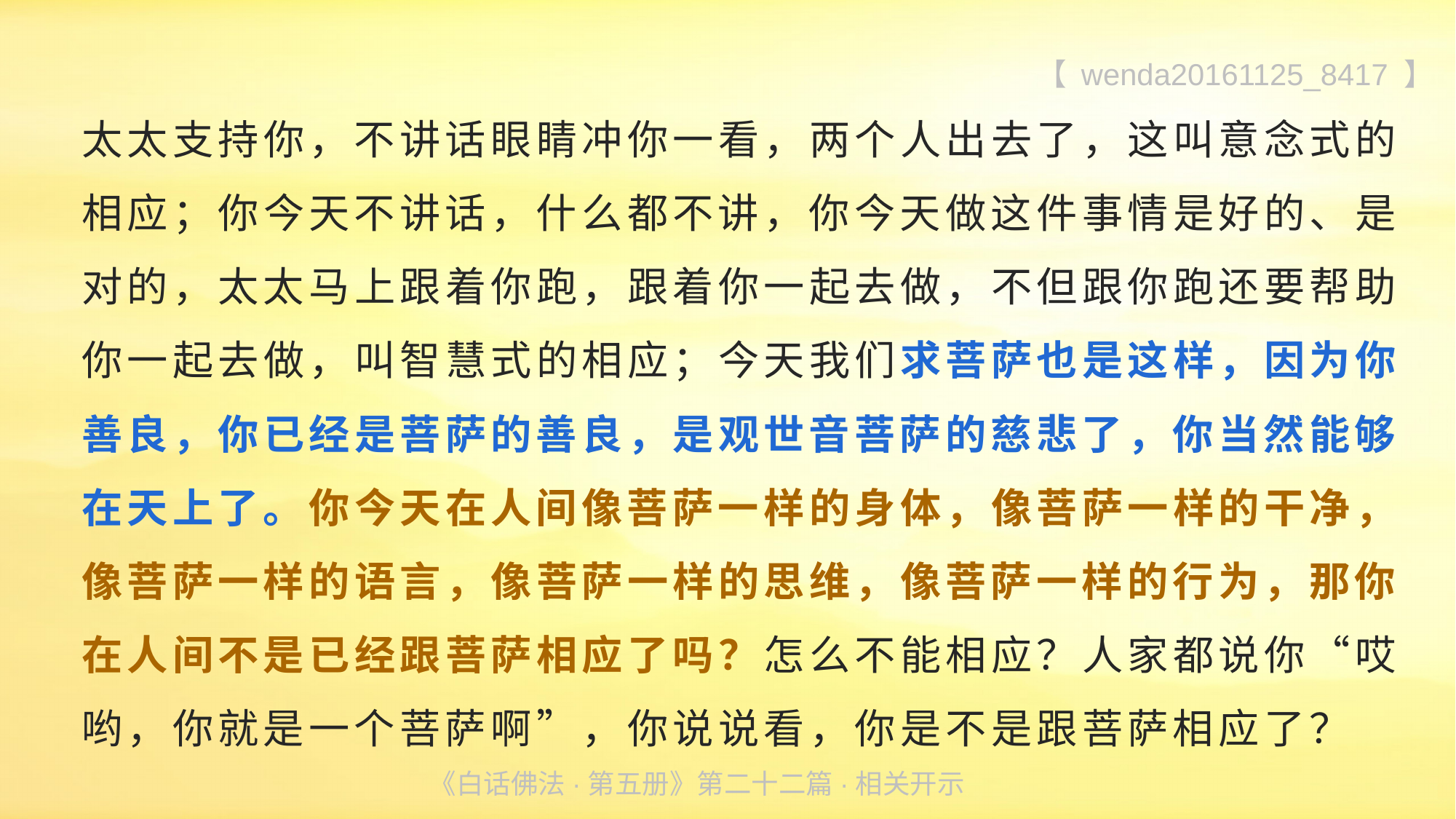

【 wenda20161125_8417 】
太太支持你，不讲话眼睛冲你一看，两个人出去了，这叫意念式的相应；你今天不讲话，什么都不讲，你今天做这件事情是好的、是对的，太太马上跟着你跑，跟着你一起去做，不但跟你跑还要帮助你一起去做，叫智慧式的相应；今天我们求菩萨也是这样，因为你善良，你已经是菩萨的善良，是观世音菩萨的慈悲了，你当然能够在天上了。你今天在人间像菩萨一样的身体，像菩萨一样的干净，像菩萨一样的语言，像菩萨一样的思维，像菩萨一样的行为，那你在人间不是已经跟菩萨相应了吗？怎么不能相应？人家都说你“哎哟，你就是一个菩萨啊”，你说说看，你是不是跟菩萨相应了？
《白话佛法·第五册》第二十二篇·相关开示